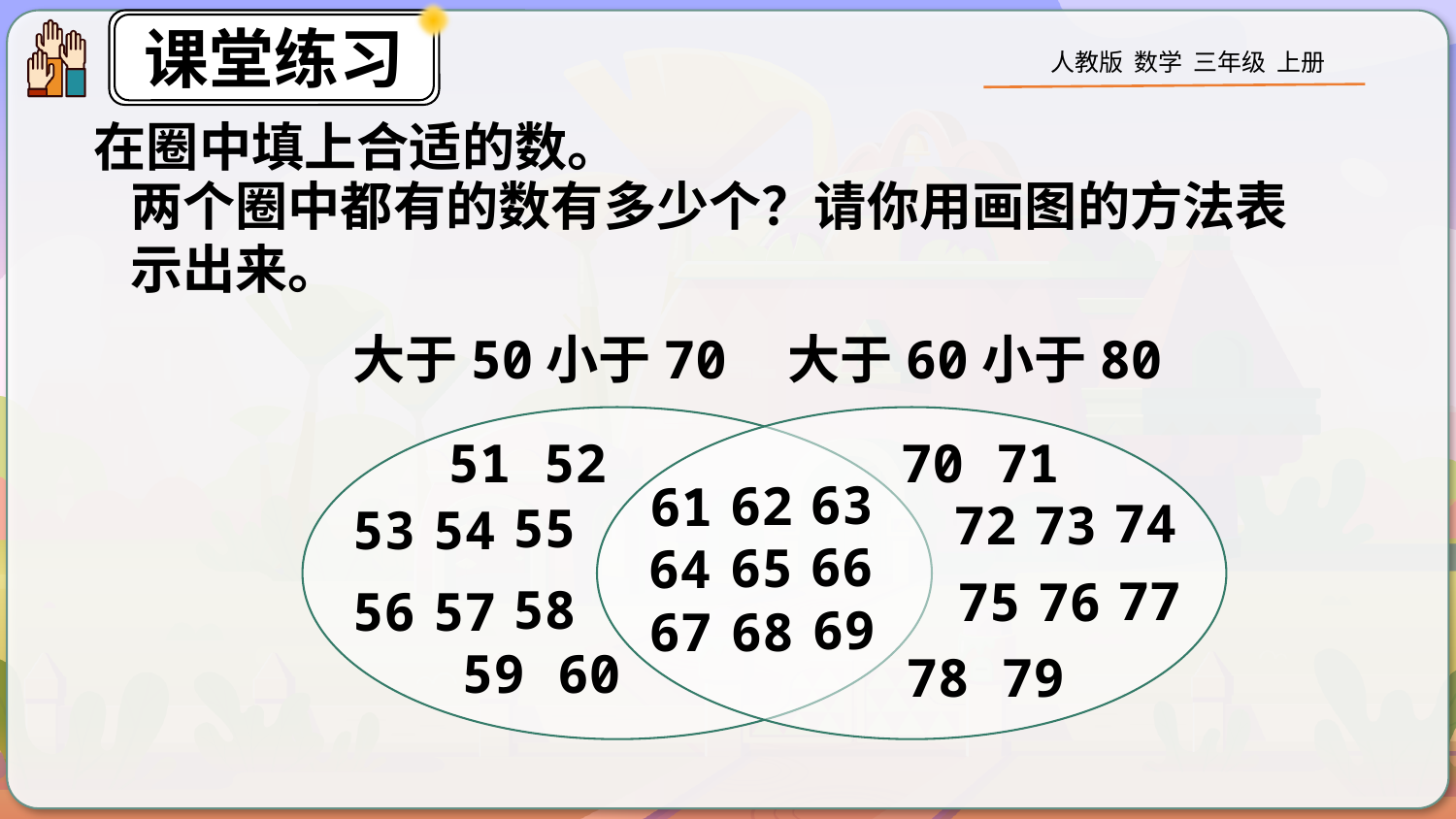

在圈中填上合适的数。
两个圈中都有的数有多少个？请你用画图的方法表示出来。
大于50小于70
大于60小于80

51
52
70
71
63
62
61
74
72
73
55
53
54
66
65
64
77
75
76
58
57
56
69
67
68
59
60
78
79